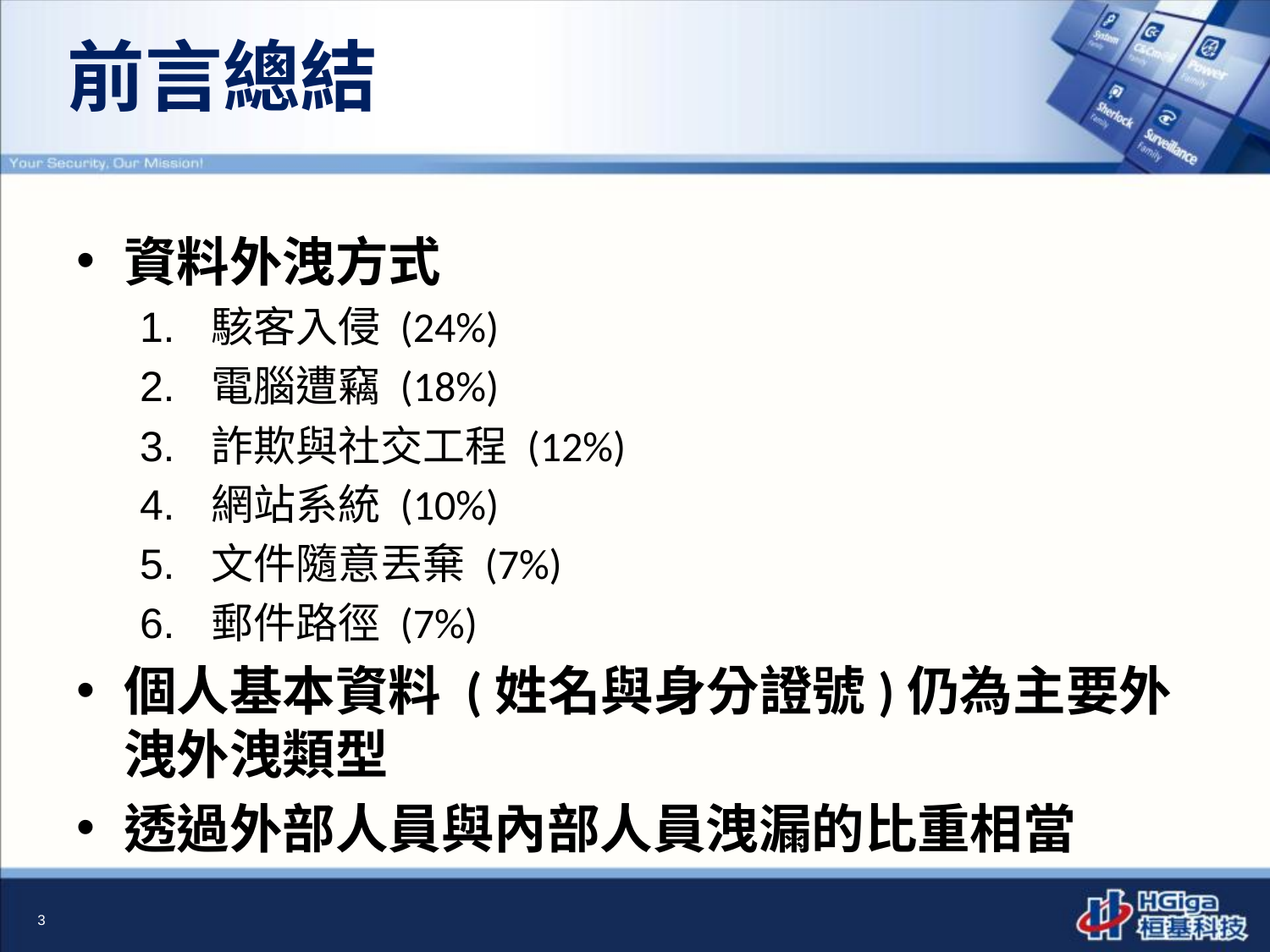

# 前言總結
資料外洩方式
駭客入侵 (24%)
電腦遭竊 (18%)
詐欺與社交工程 (12%)
網站系統 (10%)
文件隨意丟棄 (7%)
郵件路徑 (7%)
個人基本資料 (姓名與身分證號)仍為主要外洩外洩類型
透過外部人員與內部人員洩漏的比重相當

3